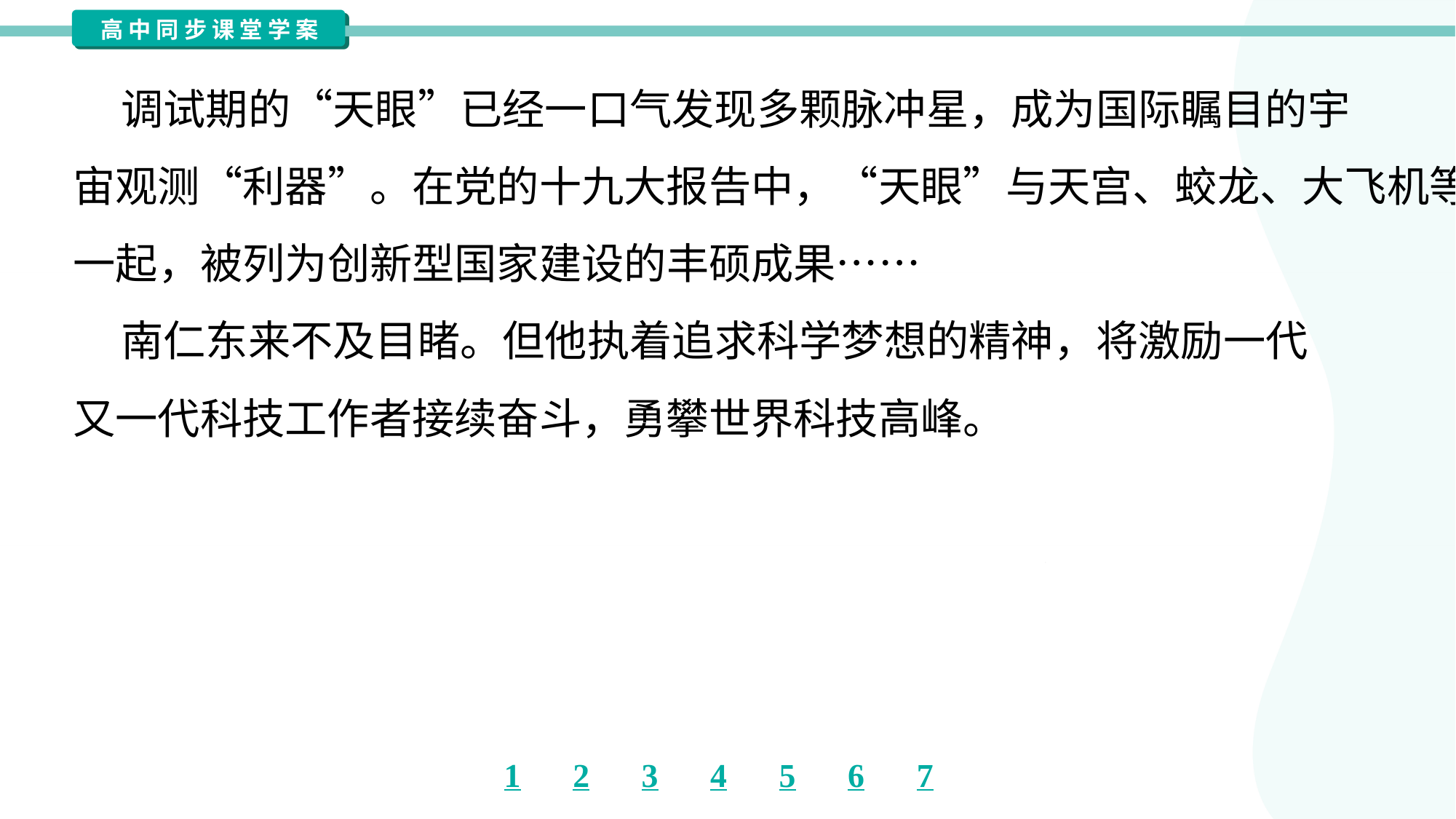

调试期的“天眼”已经一口气发现多颗脉冲星，成为国际瞩目的宇
宙观测“利器”。在党的十九大报告中，“天眼”与天宫、蛟龙、大飞机等
一起，被列为创新型国家建设的丰硕成果……
    南仁东来不及目睹。但他执着追求科学梦想的精神，将激励一代
又一代科技工作者接续奋斗，勇攀世界科技高峰。